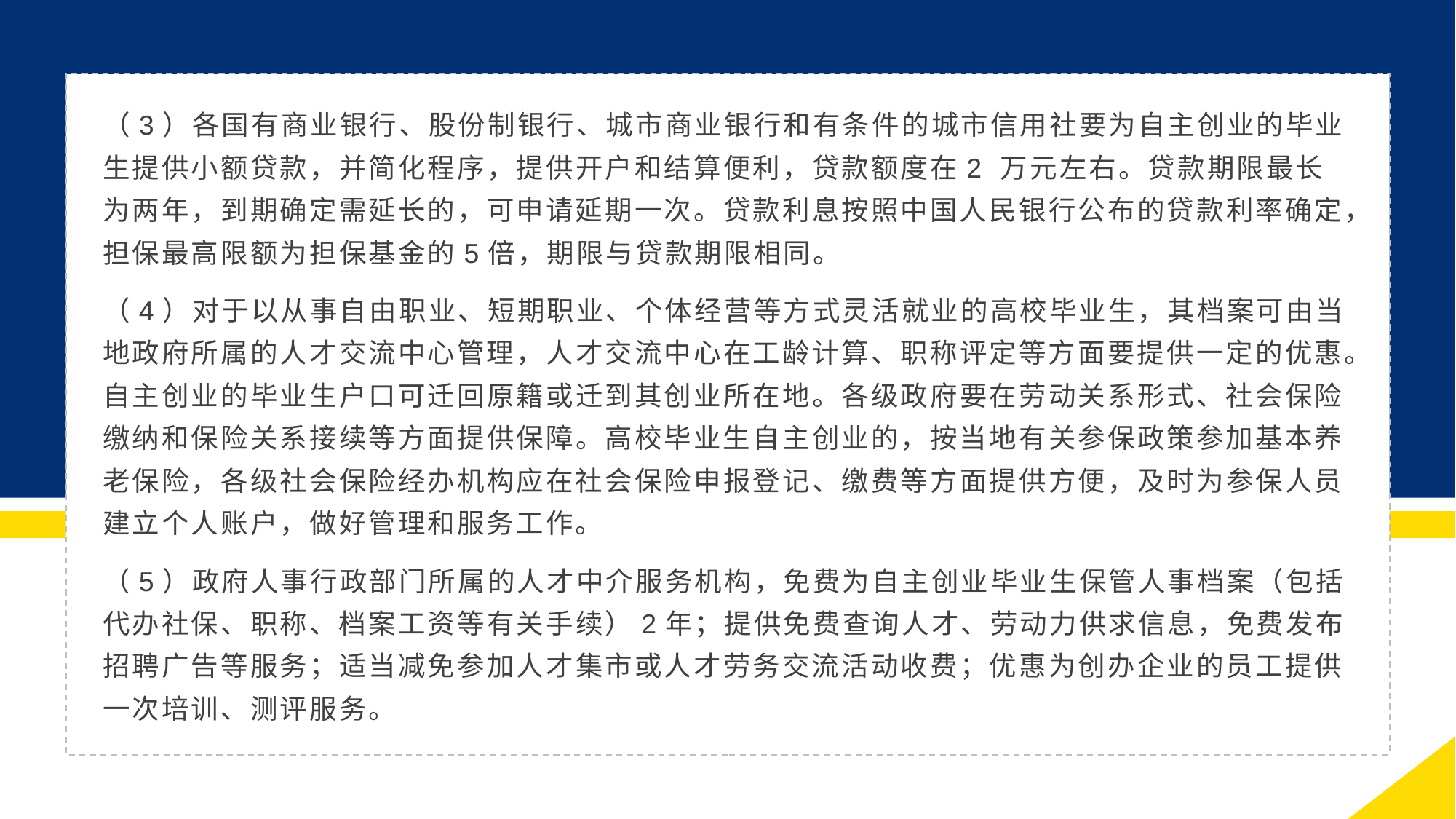

（3）各国有商业银行、股份制银行、城市商业银行和有条件的城市信用社要为自主创业的毕业生提供小额贷款，并简化程序，提供开户和结算便利，贷款额度在2 万元左右。贷款期限最长为两年，到期确定需延长的，可申请延期一次。贷款利息按照中国人民银行公布的贷款利率确定，担保最高限额为担保基金的5倍，期限与贷款期限相同。
（4）对于以从事自由职业、短期职业、个体经营等方式灵活就业的高校毕业生，其档案可由当地政府所属的人才交流中心管理，人才交流中心在工龄计算、职称评定等方面要提供一定的优惠。自主创业的毕业生户口可迁回原籍或迁到其创业所在地。各级政府要在劳动关系形式、社会保险缴纳和保险关系接续等方面提供保障。高校毕业生自主创业的，按当地有关参保政策参加基本养老保险，各级社会保险经办机构应在社会保险申报登记、缴费等方面提供方便，及时为参保人员建立个人账户，做好管理和服务工作。
（5）政府人事行政部门所属的人才中介服务机构，免费为自主创业毕业生保管人事档案（包括代办社保、职称、档案工资等有关手续）2年；提供免费查询人才、劳动力供求信息，免费发布招聘广告等服务；适当减免参加人才集市或人才劳务交流活动收费；优惠为创办企业的员工提供一次培训、测评服务。